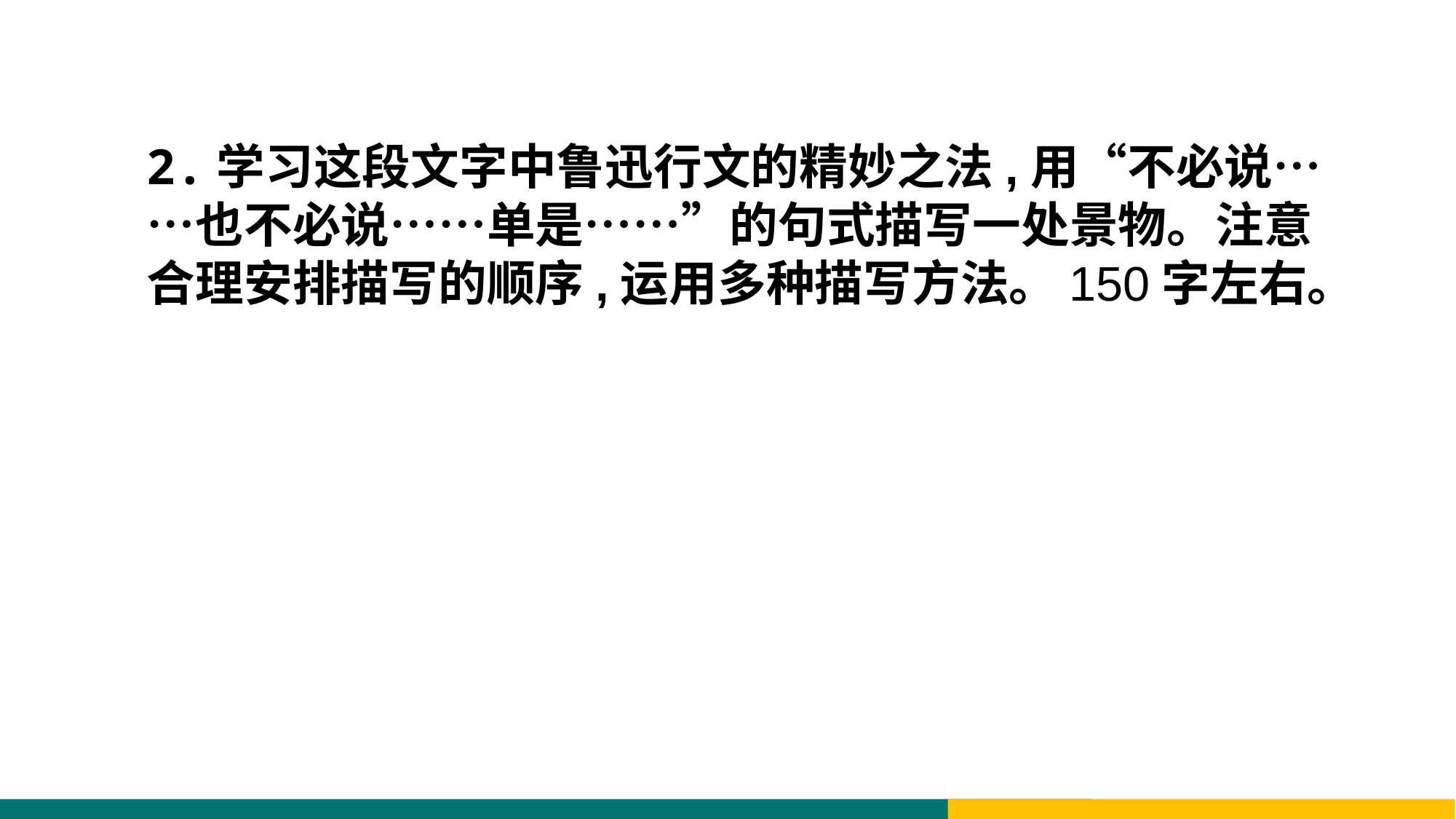

2.学习这段文字中鲁迅行文的精妙之法,用“不必说……也不必说……单是……”的句式描写一处景物。注意合理安排描写的顺序,运用多种描写方法。150字左右。